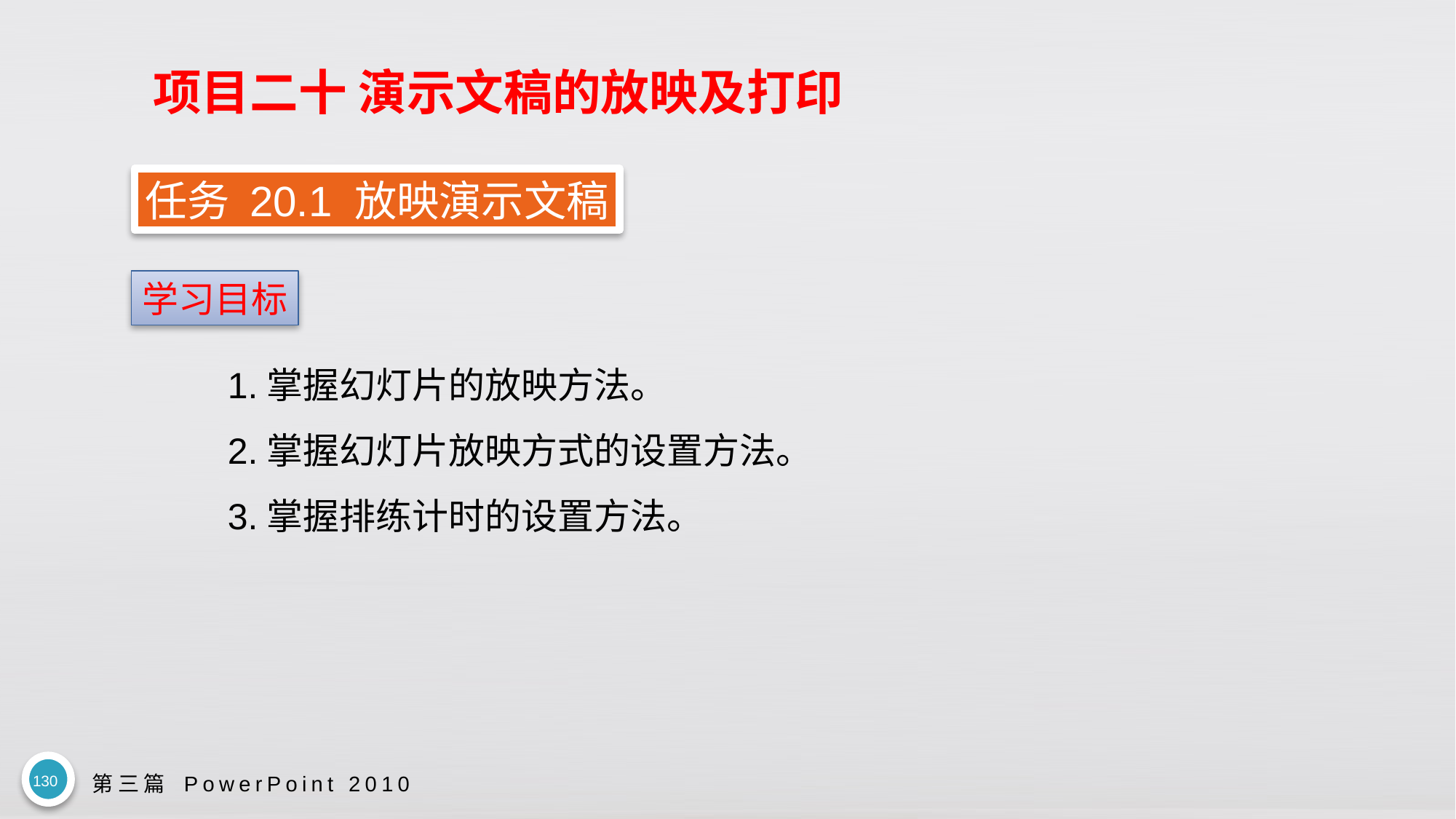

# 项目二十 演示文稿的放映及打印
任务 20.1 放映演示文稿
学习目标
1.掌握幻灯片的放映方法。
2.掌握幻灯片放映方式的设置方法。
3.掌握排练计时的设置方法。
130